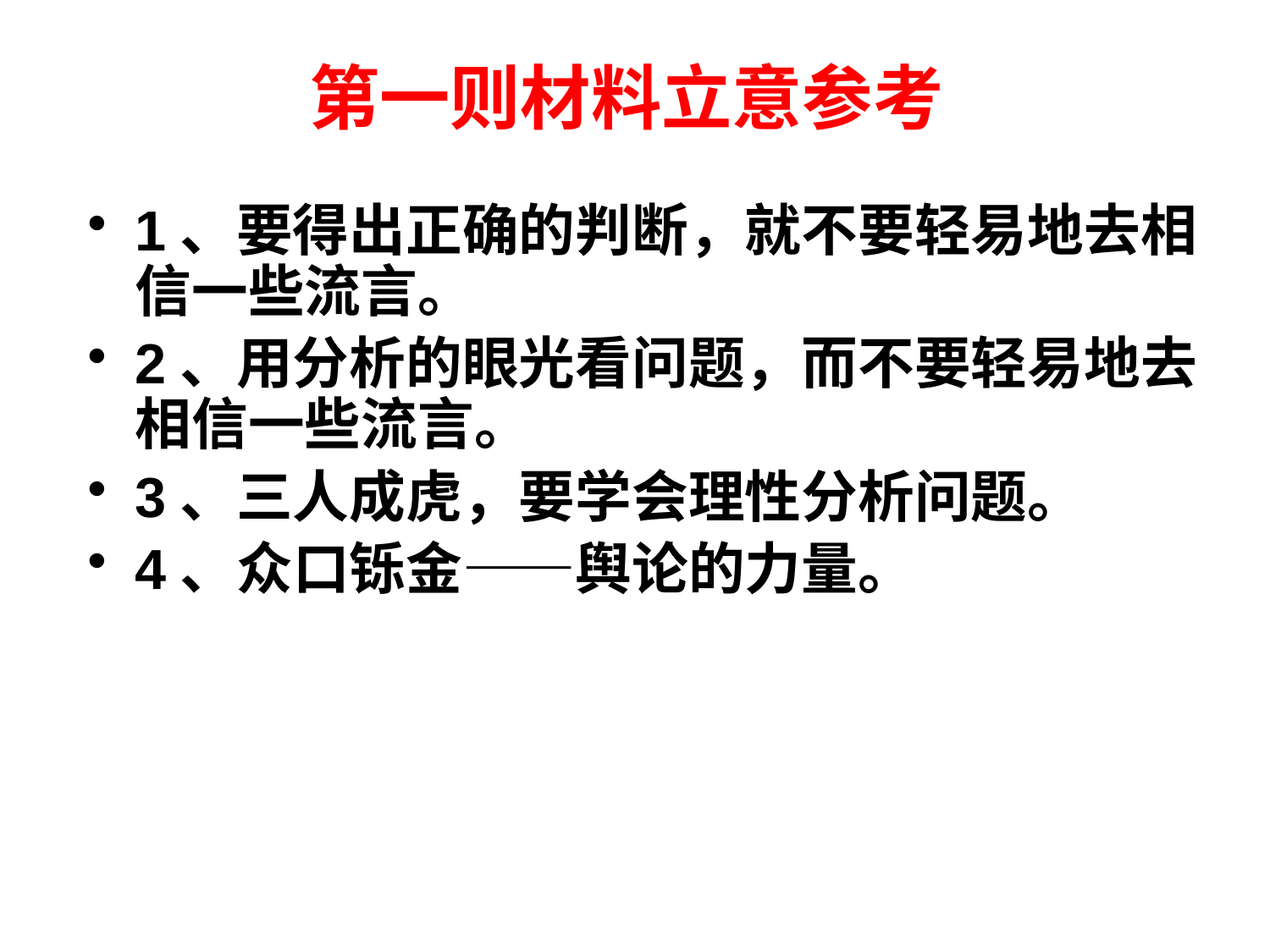

# 第一则材料立意参考
1、要得出正确的判断，就不要轻易地去相信一些流言。
2、用分析的眼光看问题，而不要轻易地去相信一些流言。
3、三人成虎，要学会理性分析问题。
4、众口铄金——舆论的力量。